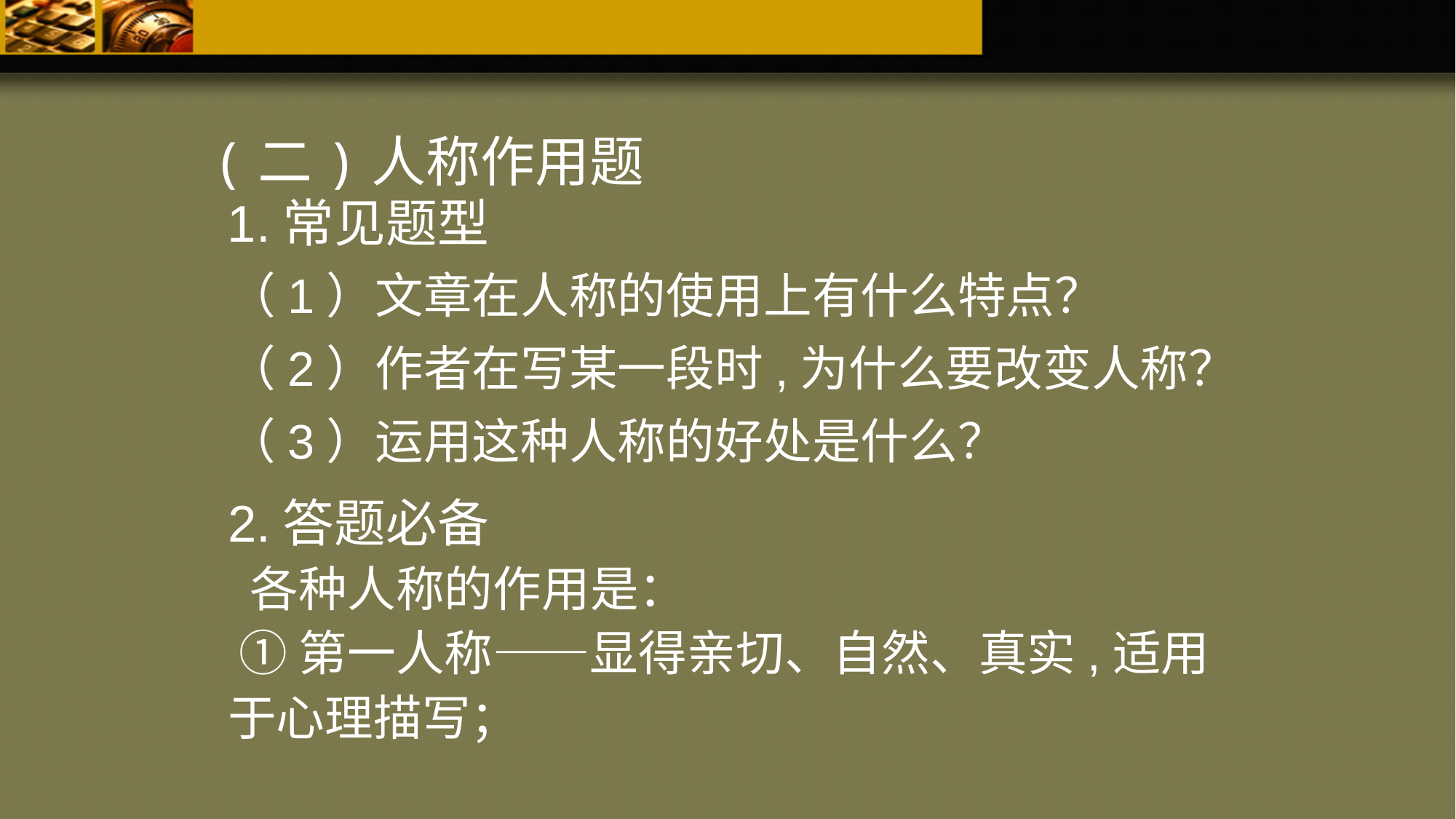

(二)人称作用题
1.常见题型

（1）文章在人称的使用上有什么特点？

（2）作者在写某一段时,为什么要改变人称？

（3）运用这种人称的好处是什么？
2.答题必备
 各种人称的作用是：
 ①第一人称——显得亲切、自然、真实,适用于心理描写；